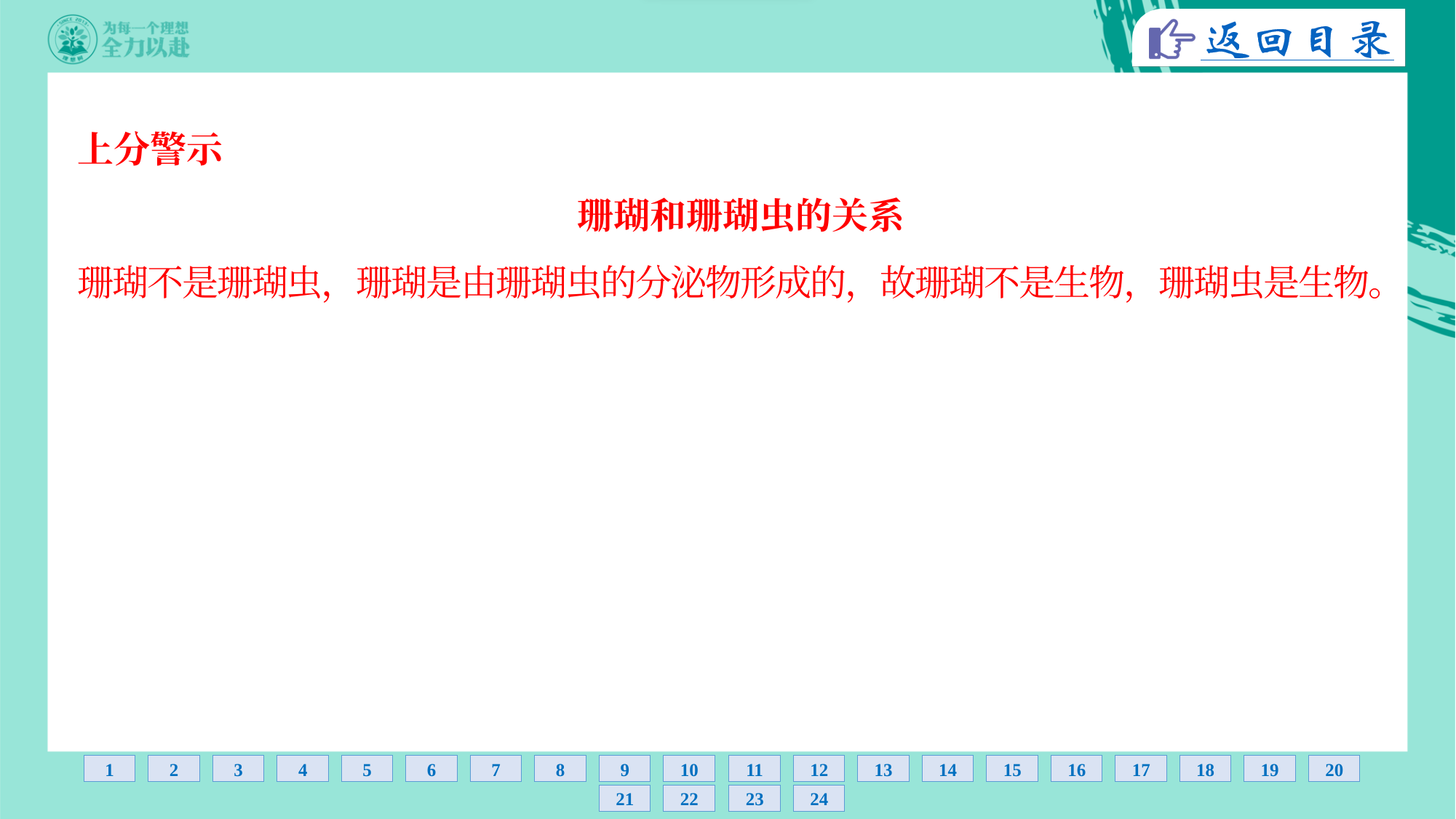

上分警示
珊瑚和珊瑚虫的关系
珊瑚不是珊瑚虫，珊瑚是由珊瑚虫的分泌物形成的，故珊瑚不是生物，珊瑚虫是生物。